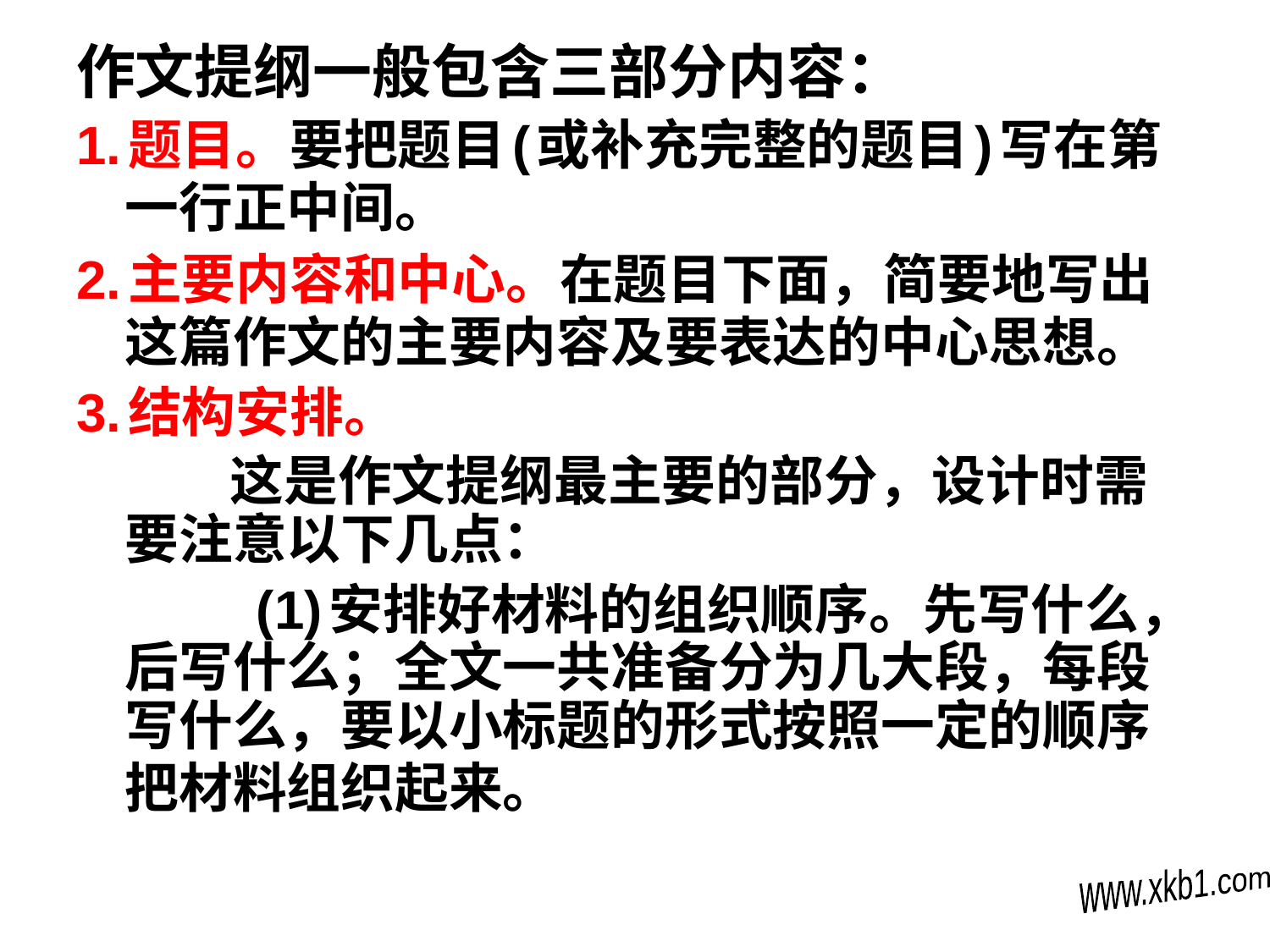

作文提纲一般包含三部分内容：
1.题目。要把题目(或补充完整的题目)写在第一行正中间。
2.主要内容和中心。在题目下面，简要地写出这篇作文的主要内容及要表达的中心思想。
3.结构安排。
            这是作文提纲最主要的部分，设计时需要注意以下几点：
            (1)安排好材料的组织顺序。先写什么，后写什么；全文一共准备分为几大段，每段写什么，要以小标题的形式按照一定的顺序把材料组织起来。

#
www.xkb1.com